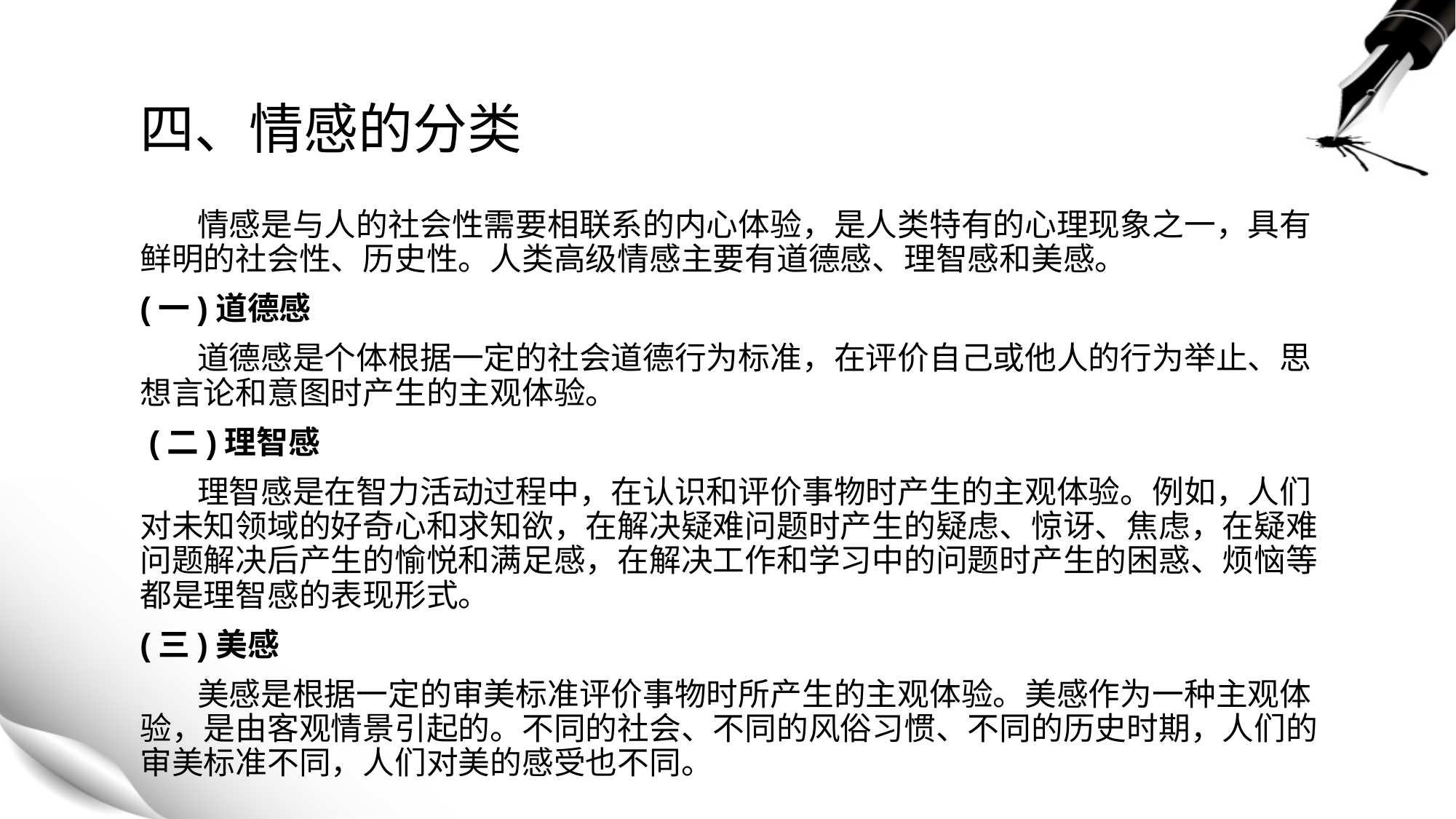

# 四、情感的分类
       情感是与人的社会性需要相联系的内心体验，是人类特有的心理现象之一，具有鲜明的社会性、历史性。人类高级情感主要有道德感、理智感和美感。
(一)道德感
       道德感是个体根据一定的社会道德行为标准，在评价自己或他人的行为举止、思想言论和意图时产生的主观体验。
 (二)理智感
       理智感是在智力活动过程中，在认识和评价事物时产生的主观体验。例如，人们对未知领域的好奇心和求知欲，在解决疑难问题时产生的疑虑、惊讶、焦虑，在疑难问题解决后产生的愉悦和满足感，在解决工作和学习中的问题时产生的困惑、烦恼等都是理智感的表现形式。
(三)美感
       美感是根据一定的审美标准评价事物时所产生的主观体验。美感作为一种主观体验，是由客观情景引起的。不同的社会、不同的风俗习惯、不同的历史时期，人们的审美标准不同，人们对美的感受也不同。